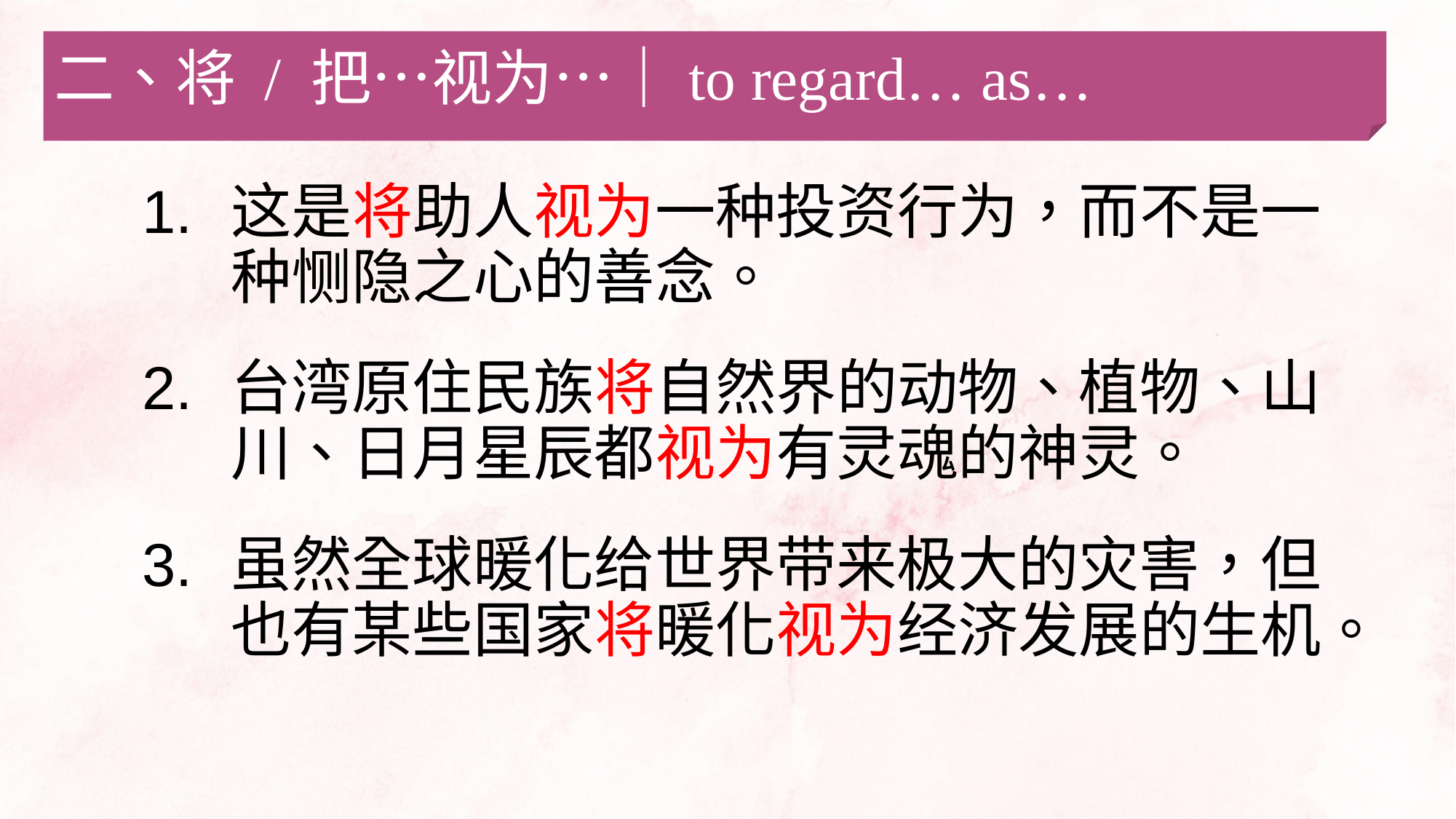

二、将 / 把…视为…｜to regard… as…
这是将助人视为一种投资行为，而不是一种恻隐之心的善念。
台湾原住民族将自然界的动物、植物、山川、日月星辰都视为有灵魂的神灵。
虽然全球暖化给世界带来极大的灾害，但也有某些国家将暖化视为经济发展的生机。